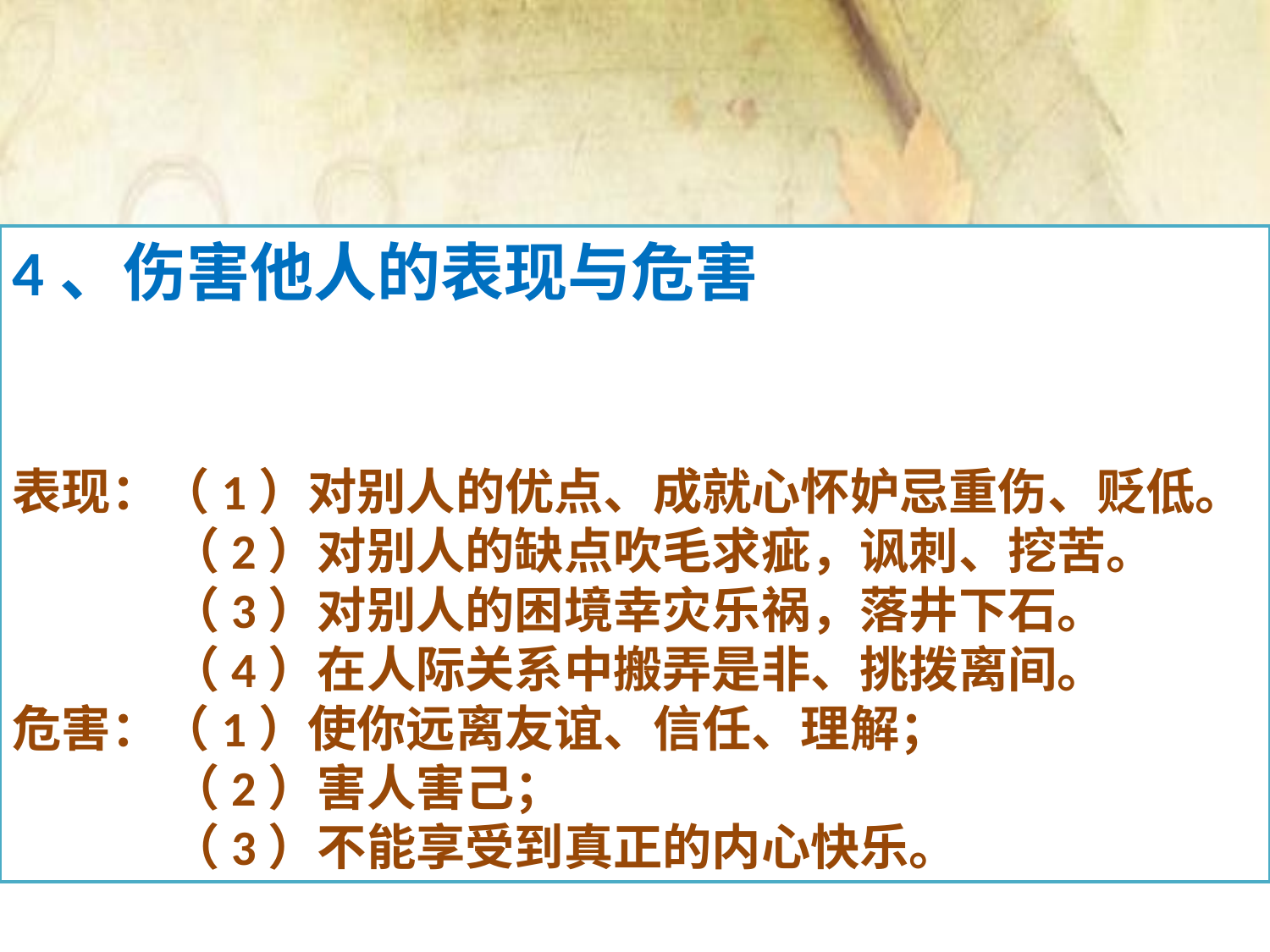

4、伤害他人的表现与危害

表现：（1）对别人的优点、成就心怀妒忌重伤、贬低。
             （2）对别人的缺点吹毛求疵，讽刺、挖苦。
             （3）对别人的困境幸灾乐祸，落井下石。
             （4）在人际关系中搬弄是非、挑拨离间。
危害：（1）使你远离友谊、信任、理解；
             （2）害人害己；
             （3）不能享受到真正的内心快乐。